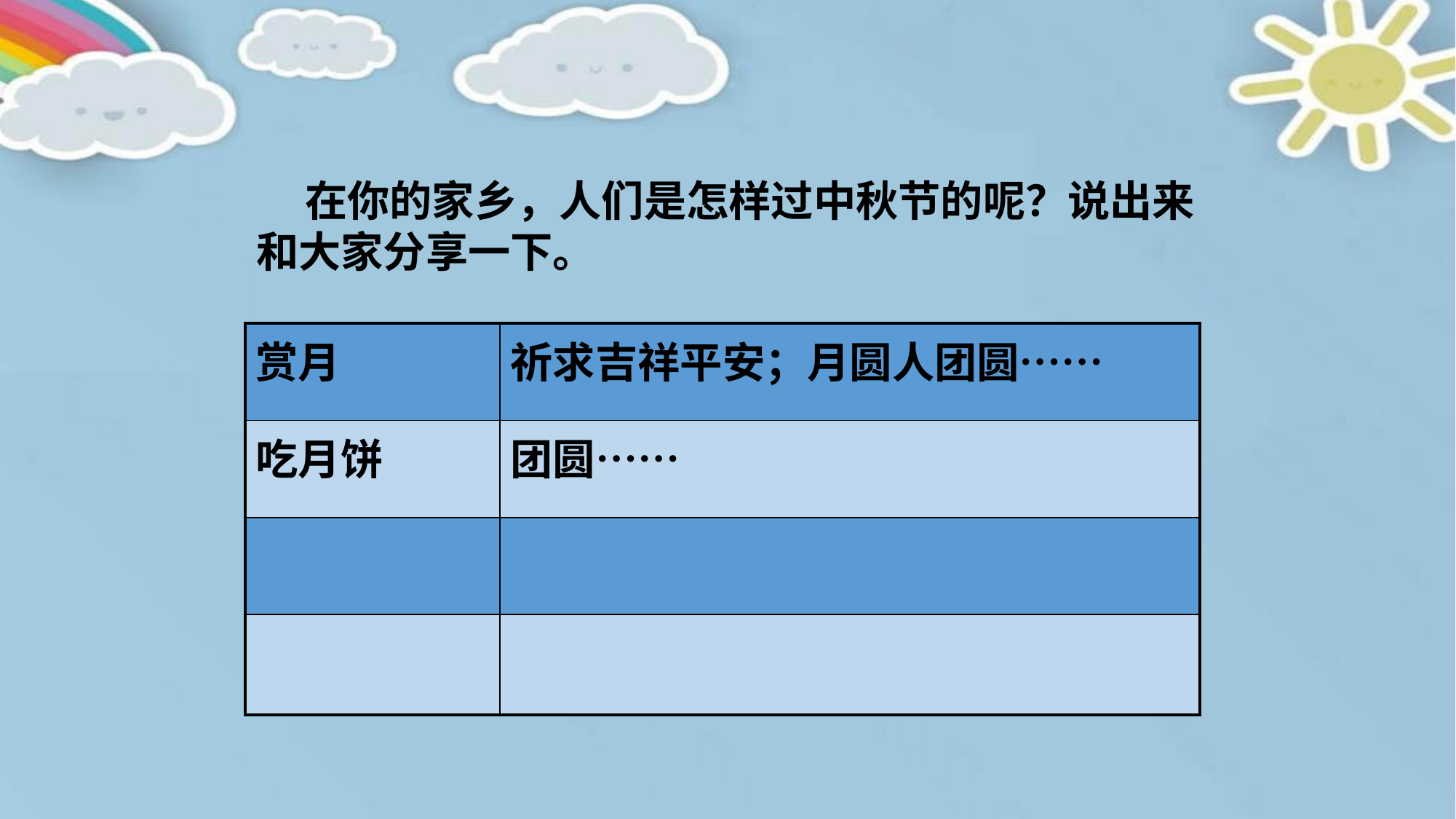

在你的家乡，人们是怎样过中秋节的呢？说出来和大家分享一下。
| 赏月 | 祈求吉祥平安；月圆人团圆…… |
| --- | --- |
| 吃月饼 | 团圆…… |
|  |  |
|  |  |